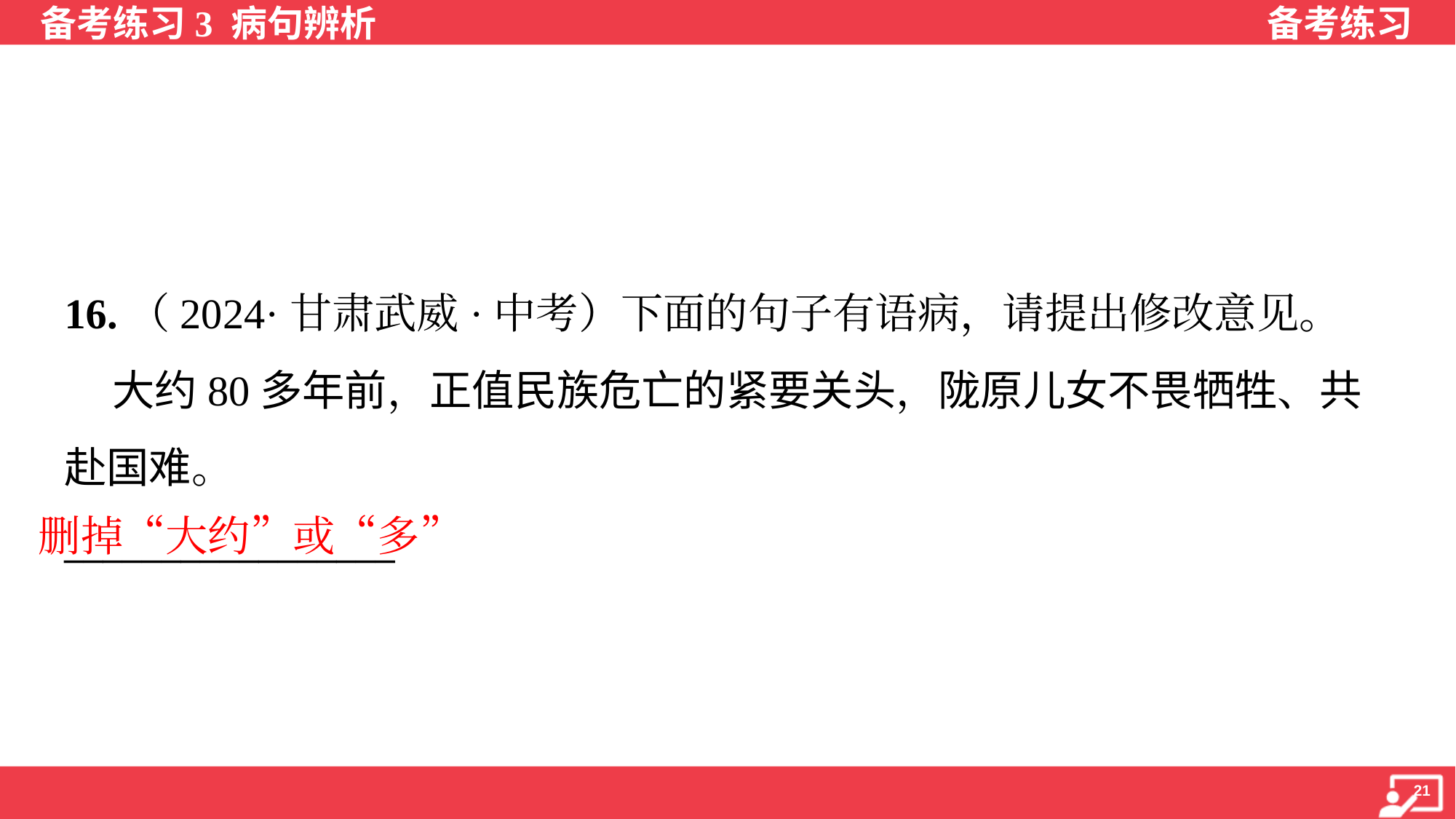

16.（2024·甘肃武威·中考）下面的句子有语病，请提出修改意见。
    大约80多年前，正值民族危亡的紧要关头，陇原儿女不畏牺牲、共
赴国难。
_________________
删掉“大约”或“多”